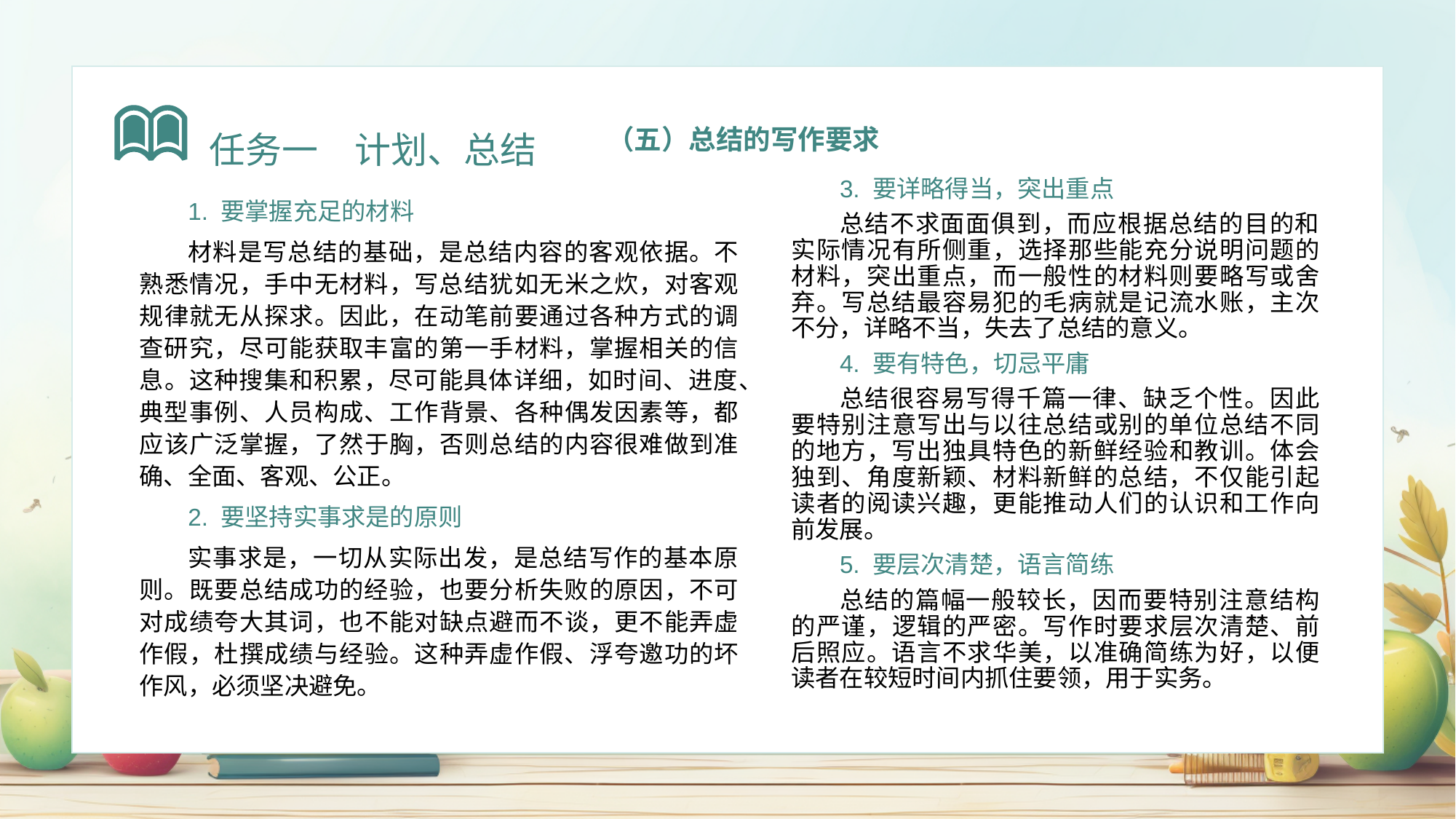

任务一　计划、总结

（五）总结的写作要求
3. 要详略得当，突出重点
总结不求面面俱到，而应根据总结的目的和实际情况有所侧重，选择那些能充分说明问题的材料，突出重点，而一般性的材料则要略写或舍弃。写总结最容易犯的毛病就是记流水账，主次不分，详略不当，失去了总结的意义。
4. 要有特色，切忌平庸
总结很容易写得千篇一律、缺乏个性。因此要特别注意写出与以往总结或别的单位总结不同的地方，写出独具特色的新鲜经验和教训。体会独到、角度新颖、材料新鲜的总结，不仅能引起读者的阅读兴趣，更能推动人们的认识和工作向前发展。
5. 要层次清楚，语言简练
总结的篇幅一般较长，因而要特别注意结构的严谨，逻辑的严密。写作时要求层次清楚、前后照应。语言不求华美，以准确简练为好，以便读者在较短时间内抓住要领，用于实务。
1. 要掌握充足的材料
材料是写总结的基础，是总结内容的客观依据。不熟悉情况，手中无材料，写总结犹如无米之炊，对客观规律就无从探求。因此，在动笔前要通过各种方式的调查研究，尽可能获取丰富的第一手材料，掌握相关的信息。这种搜集和积累，尽可能具体详细，如时间、进度、典型事例、人员构成、工作背景、各种偶发因素等，都应该广泛掌握，了然于胸，否则总结的内容很难做到准确、全面、客观、公正。
2. 要坚持实事求是的原则
实事求是，一切从实际出发，是总结写作的基本原则。既要总结成功的经验，也要分析失败的原因，不可对成绩夸大其词，也不能对缺点避而不谈，更不能弄虚作假，杜撰成绩与经验。这种弄虚作假、浮夸邀功的坏作风，必须坚决避免。